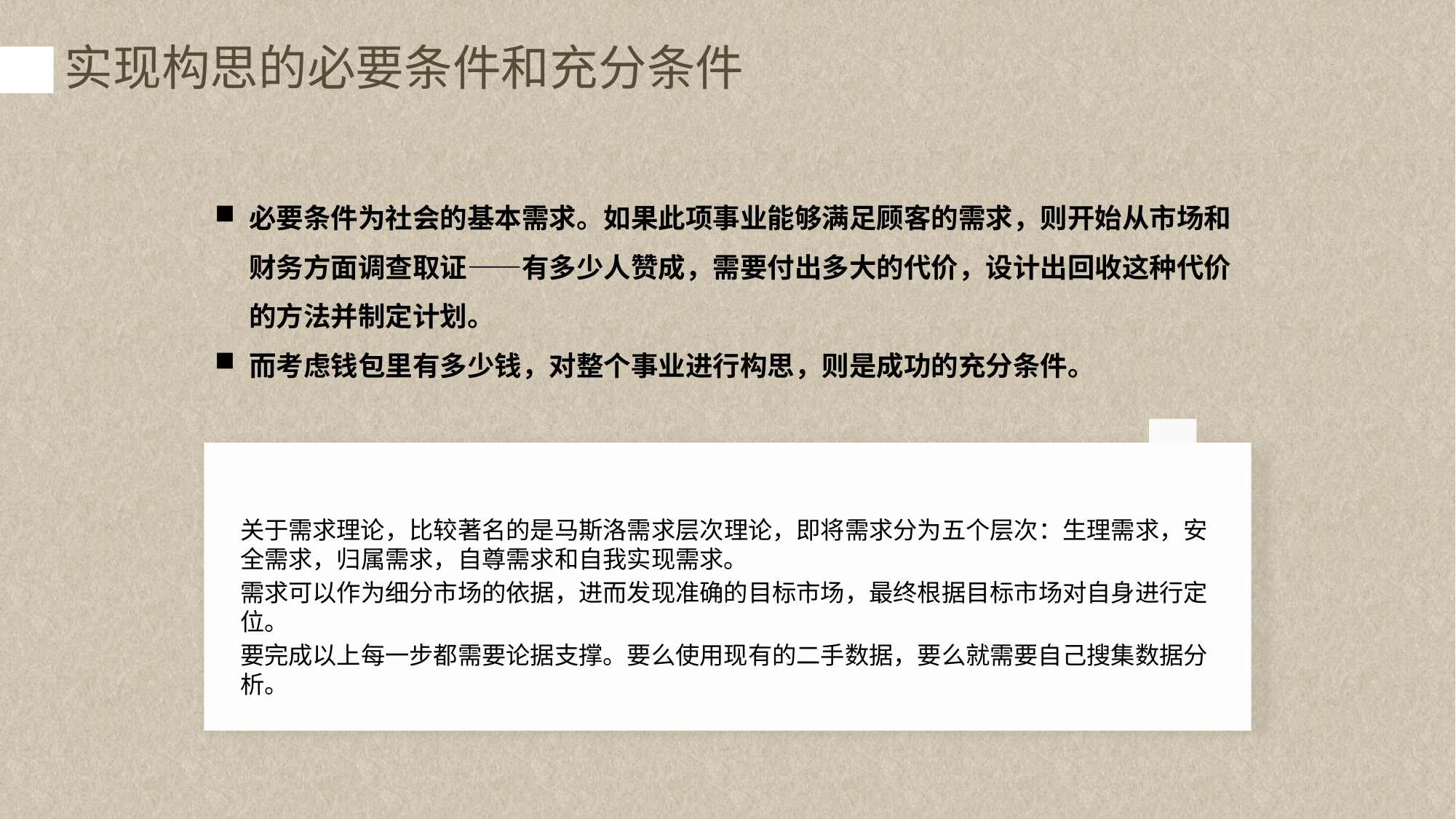

实现构思的必要条件和充分条件

控制情感
理性行动

遵守纪律
专业的
知识与技能
好奇心
进取心
较强的
伦理观念
顾客第一

必要条件为社会的基本需求。如果此项事业能够满足顾客的需求，则开始从市场和财务方面调查取证——有多少人赞成，需要付出多大的代价，设计出回收这种代价的方法并制定计划。
而考虑钱包里有多少钱，对整个事业进行构思，则是成功的充分条件。

关于需求理论，比较著名的是马斯洛需求层次理论，即将需求分为五个层次：生理需求，安全需求，归属需求，自尊需求和自我实现需求。
需求可以作为细分市场的依据，进而发现准确的目标市场，最终根据目标市场对自身进行定位。
要完成以上每一步都需要论据支撑。要么使用现有的二手数据，要么就需要自己搜集数据分析。